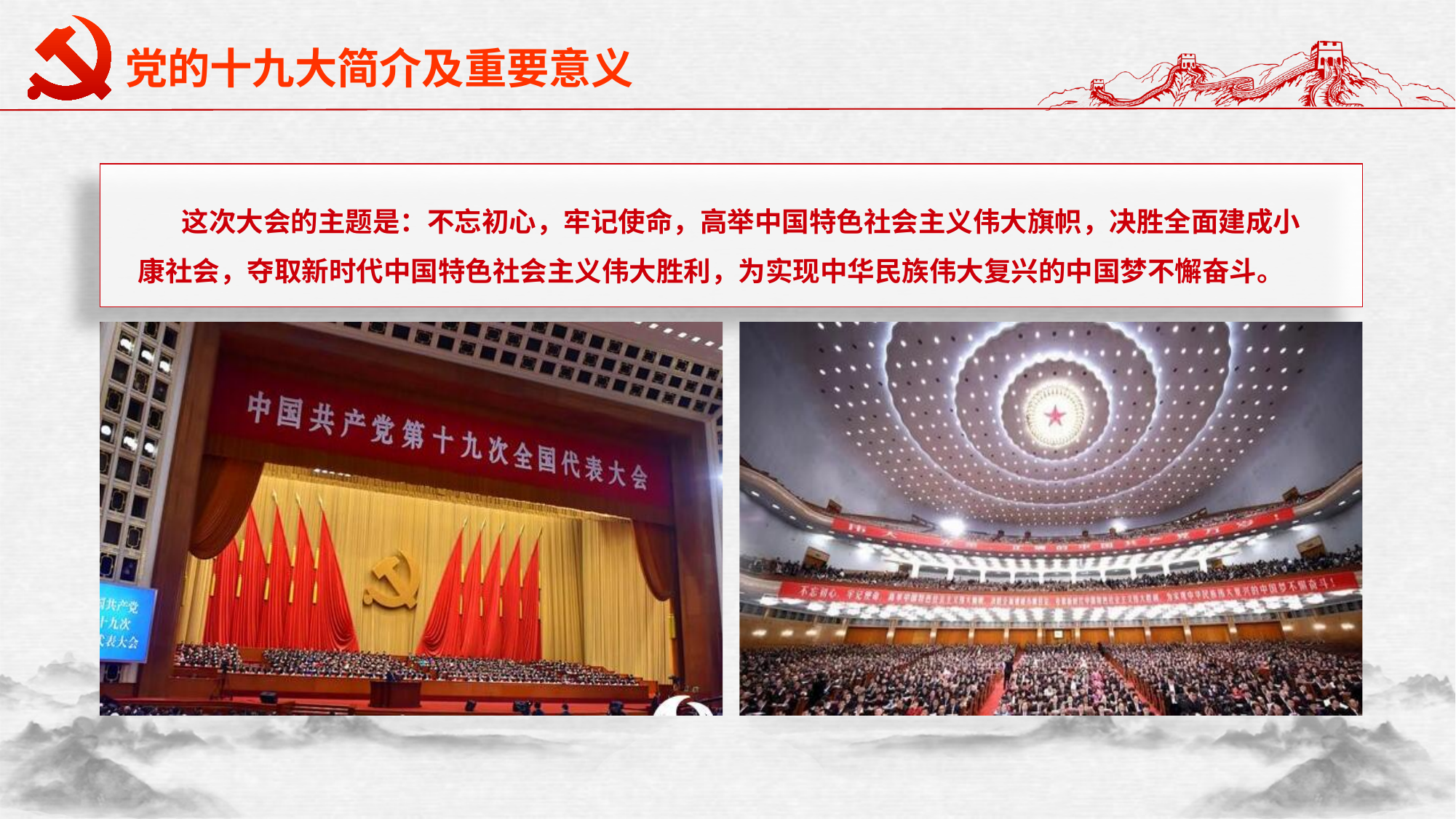

延迟符可删除
# 党的十九大简介及重要意义

      这次大会的主题是：不忘初心，牢记使命，高举中国特色社会主义伟大旗帜，决胜全面建成小康社会，夺取新时代中国特色社会主义伟大胜利，为实现中华民族伟大复兴的中国梦不懈奋斗。